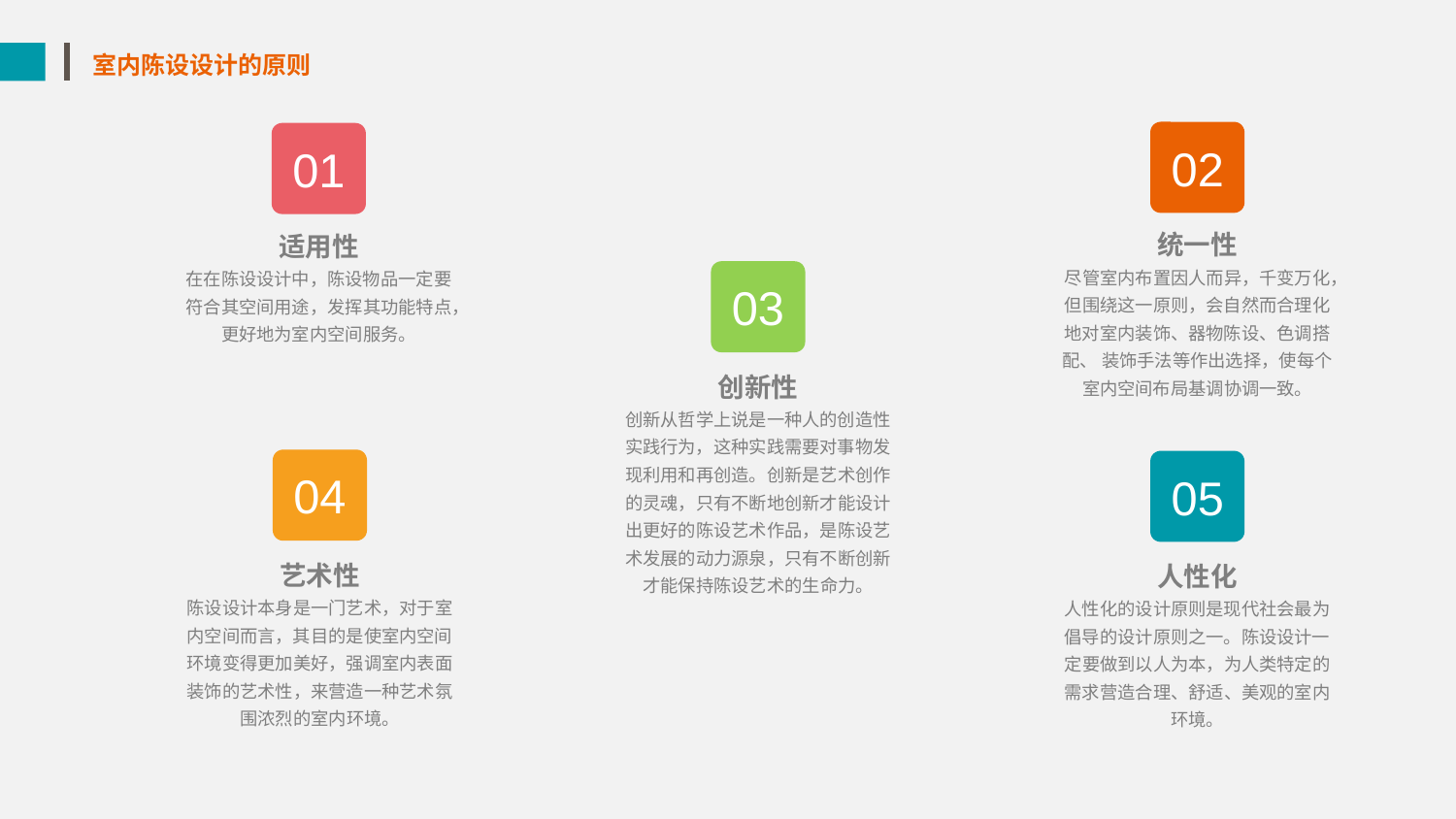

室内陈设设计的原则
02
01
统一性
尽管室内布置因人而异，千变万化，但围绕这一原则，会自然而合理化地对室内装饰、器物陈设、色调搭配、 装饰手法等作出选择，使每个室内空间布局基调协调一致。
适用性
在在陈设设计中，陈设物品一定要符合其空间用途，发挥其功能特点，更好地为室内空间服务。
03
创新性
创新从哲学上说是一种人的创造性实践行为，这种实践需要对事物发现利用和再创造。创新是艺术创作的灵魂，只有不断地创新才能设计出更好的陈设艺术作品，是陈设艺术发展的动力源泉，只有不断创新才能保持陈设艺术的生命力。
04
05
艺术性
陈设设计本身是一门艺术，对于室内空间而言，其目的是使室内空间环境变得更加美好，强调室内表面装饰的艺术性，来营造一种艺术氛围浓烈的室内环境。
人性化
人性化的设计原则是现代社会最为倡导的设计原则之一。陈设设计一定要做到以人为本，为人类特定的需求营造合理、舒适、美观的室内环境。